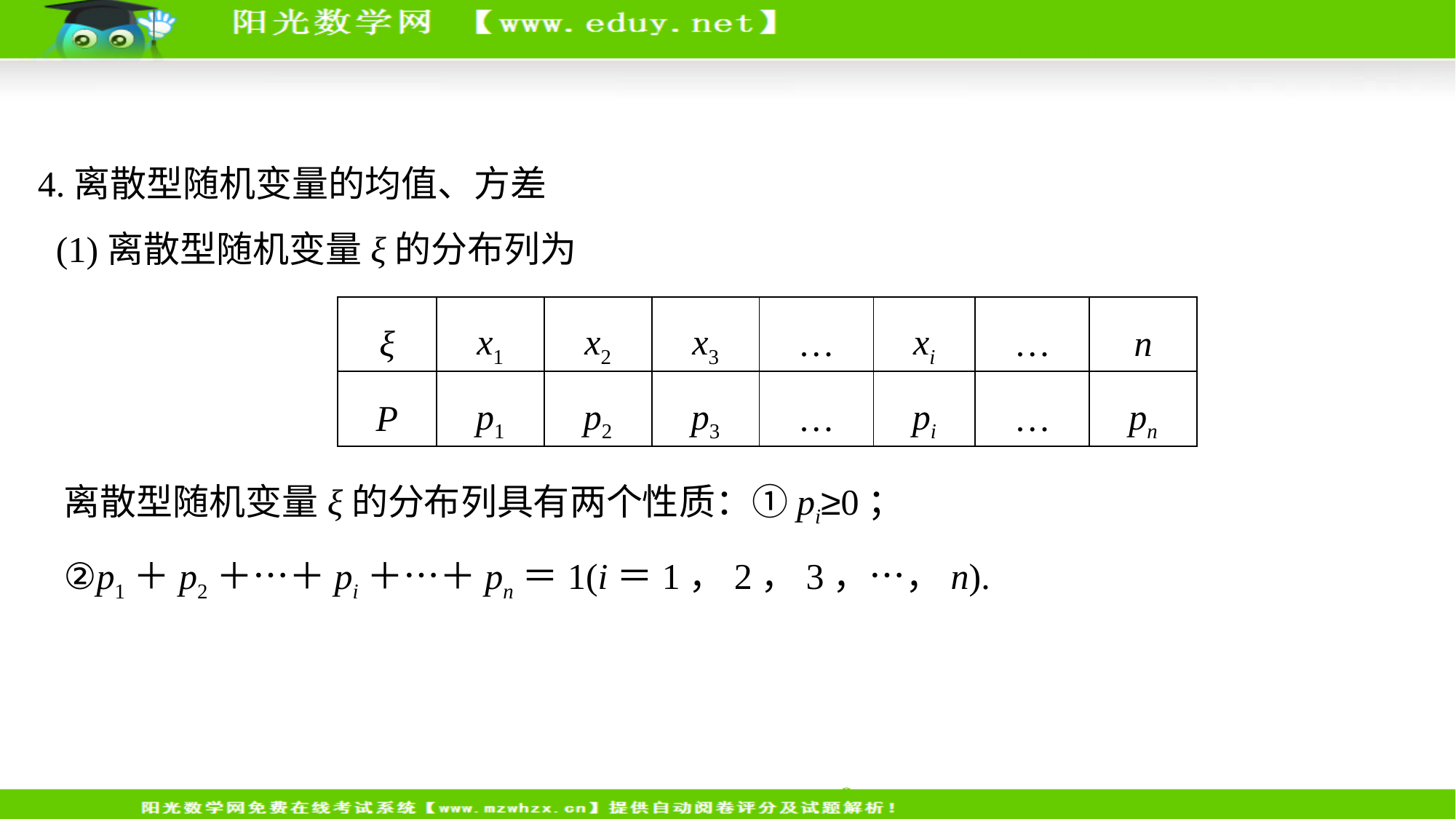

4.离散型随机变量的均值、方差
  (1)离散型随机变量ξ的分布列为
| ξ | x1 | x2 | x3 | … | xi | … | n |
| --- | --- | --- | --- | --- | --- | --- | --- |
| P | p1 | p2 | p3 | … | pi | … | pn |
离散型随机变量ξ的分布列具有两个性质：①pi≥0；
②p1＋p2＋…＋pi＋…＋pn＝1(i＝1，2，3，…，n).